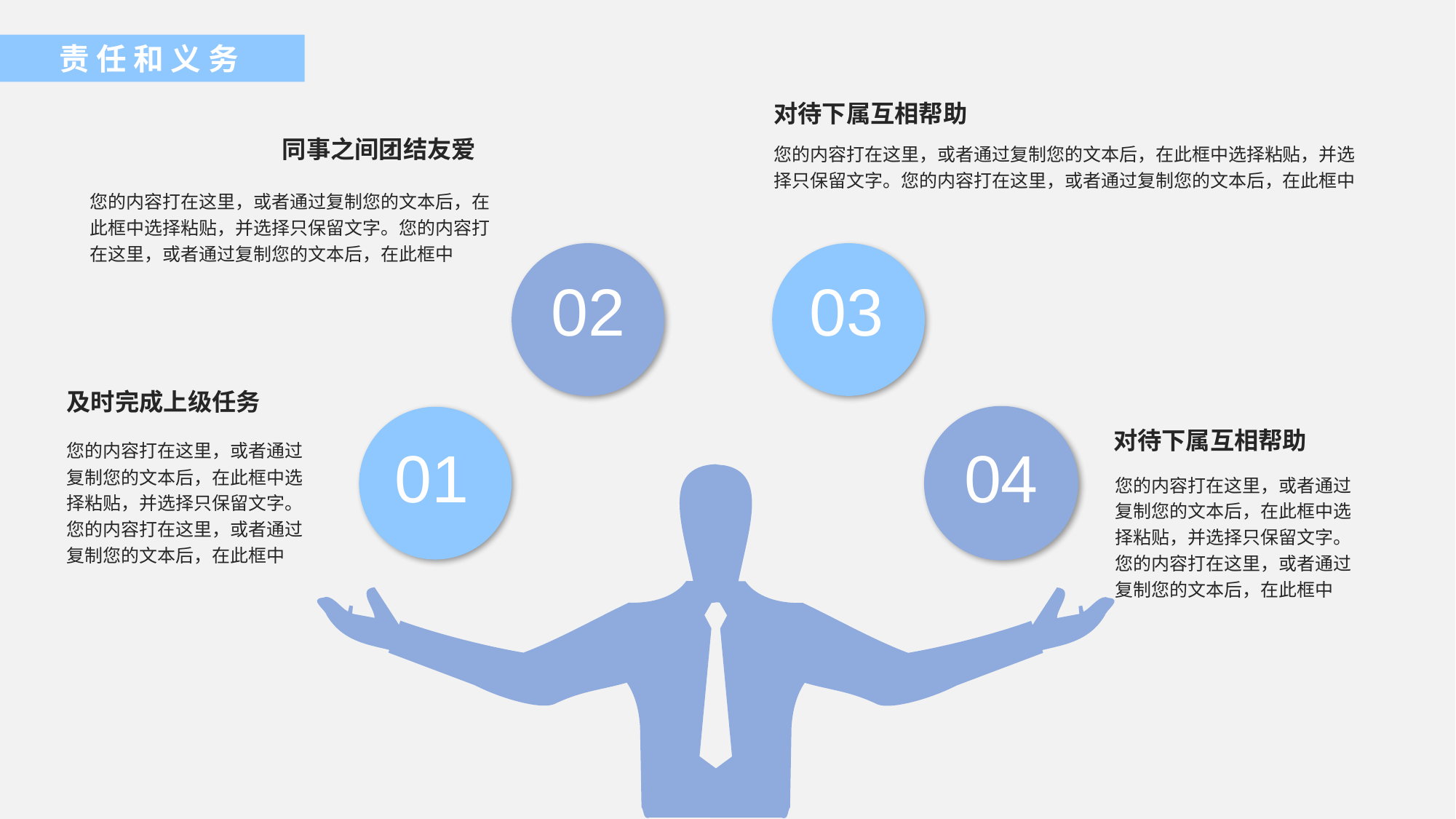

责 任 和 义 务
对待下属互相帮助
同事之间团结友爱
您的内容打在这里，或者通过复制您的文本后，在此框中选择粘贴，并选择只保留文字。您的内容打在这里，或者通过复制您的文本后，在此框中
您的内容打在这里，或者通过复制您的文本后，在此框中选择粘贴，并选择只保留文字。您的内容打在这里，或者通过复制您的文本后，在此框中

02

03
及时完成上级任务

01

04
对待下属互相帮助
您的内容打在这里，或者通过复制您的文本后，在此框中选择粘贴，并选择只保留文字。您的内容打在这里，或者通过复制您的文本后，在此框中
您的内容打在这里，或者通过复制您的文本后，在此框中选择粘贴，并选择只保留文字。您的内容打在这里，或者通过复制您的文本后，在此框中